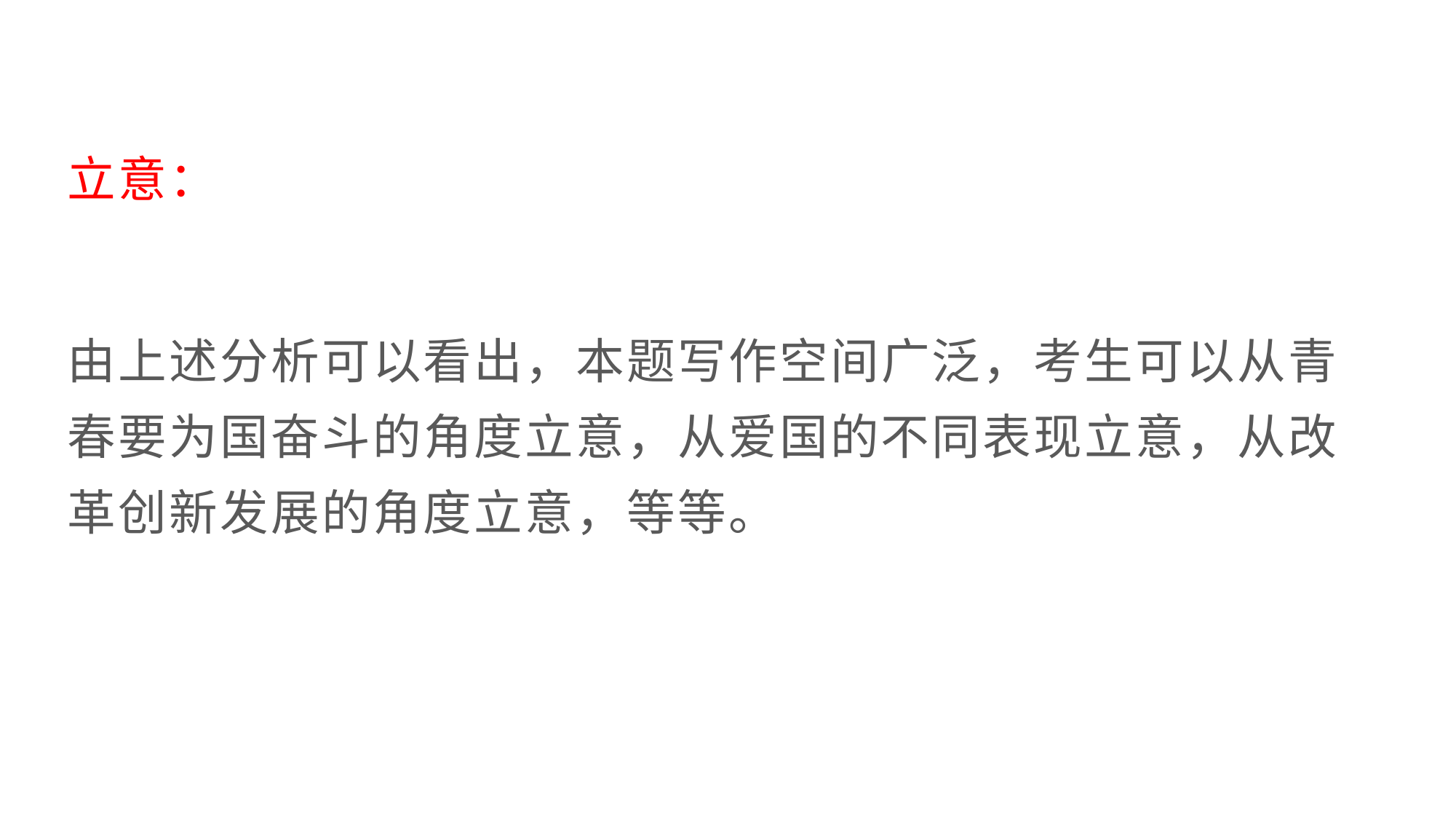

立意：

由上述分析可以看出，本题写作空间广泛，考生可以从青春要为国奋斗的角度立意，从爱国的不同表现立意，从改革创新发展的角度立意，等等。